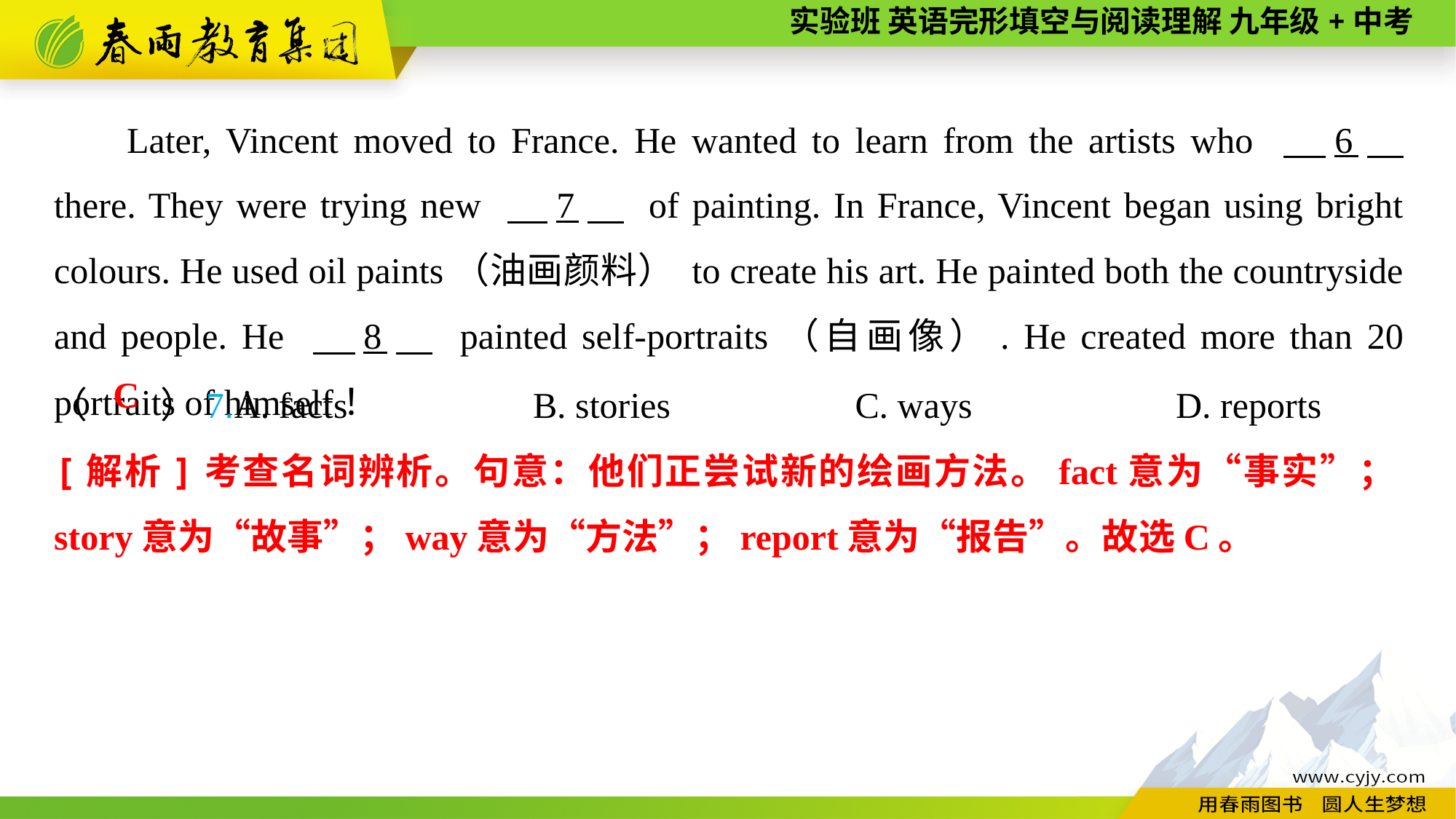

Later, Vincent moved to France. He wanted to learn from the artists who 　6　 there. They were trying new 　7　 of painting. In France, Vincent began using bright colours. He used oil paints（油画颜料） to create his art. He painted both the countryside and people. He 　8　 painted self-portraits（自画像）. He created more than 20 portraits of himself！
（　　）7.A. facts	B. stories	C. ways	D. reports
C
[解析]考查名词辨析。句意：他们正尝试新的绘画方法。fact意为“事实”；story意为“故事”；way意为“方法”；report意为“报告”。故选C。